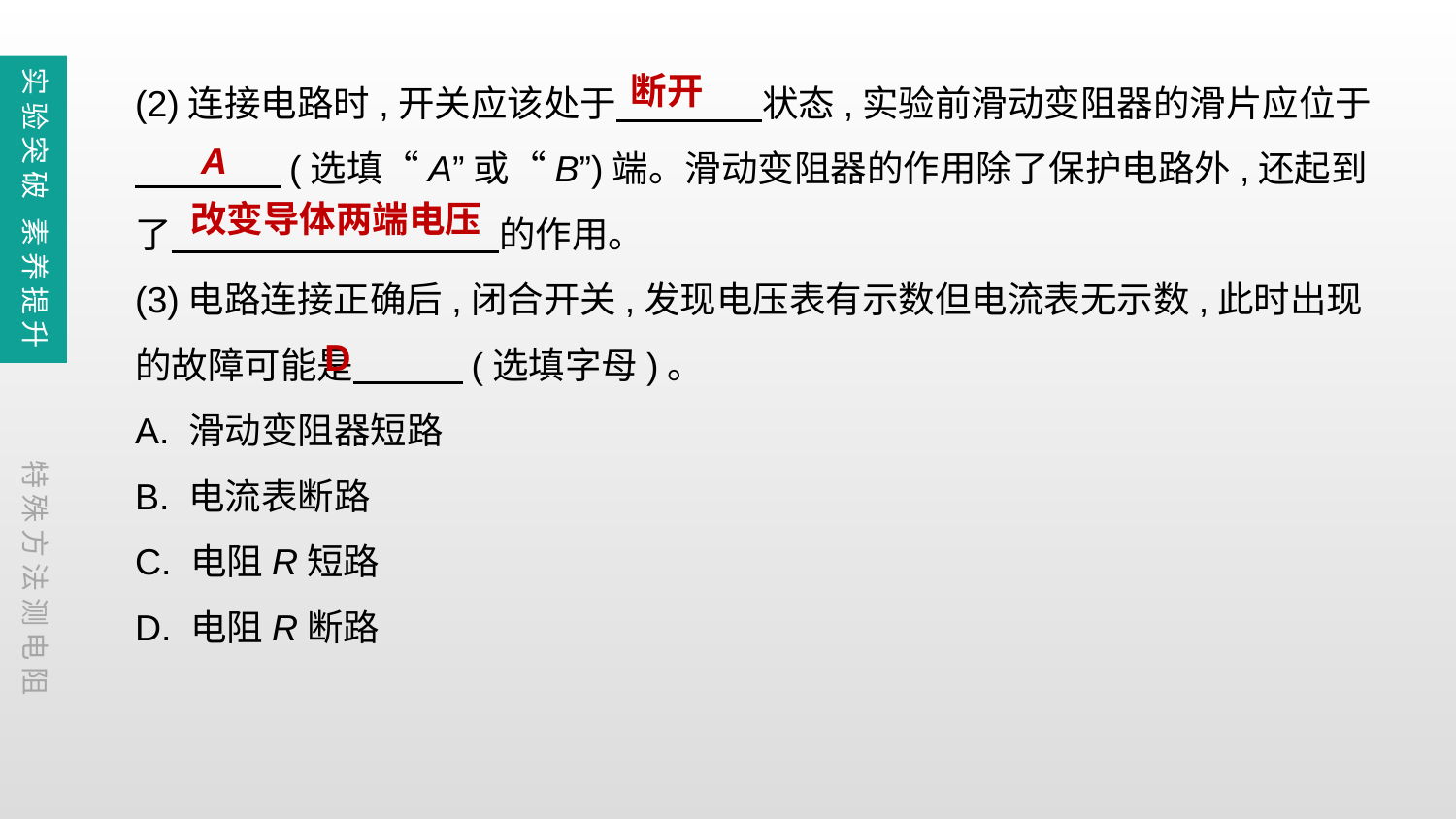

(2)连接电路时,开关应该处于　　　　状态,实验前滑动变阻器的滑片应位于
　　　　(选填“A”或“B”)端。滑动变阻器的作用除了保护电路外,还起到了　　　　　　　　　的作用。
(3)电路连接正确后,闭合开关,发现电压表有示数但电流表无示数,此时出现的故障可能是　　　(选填字母)。
A. 滑动变阻器短路
B. 电流表断路
C. 电阻R短路
D. 电阻R断路

实验突破 素养提升
断开
A
改变导体两端电压
D
特殊方法测电阻